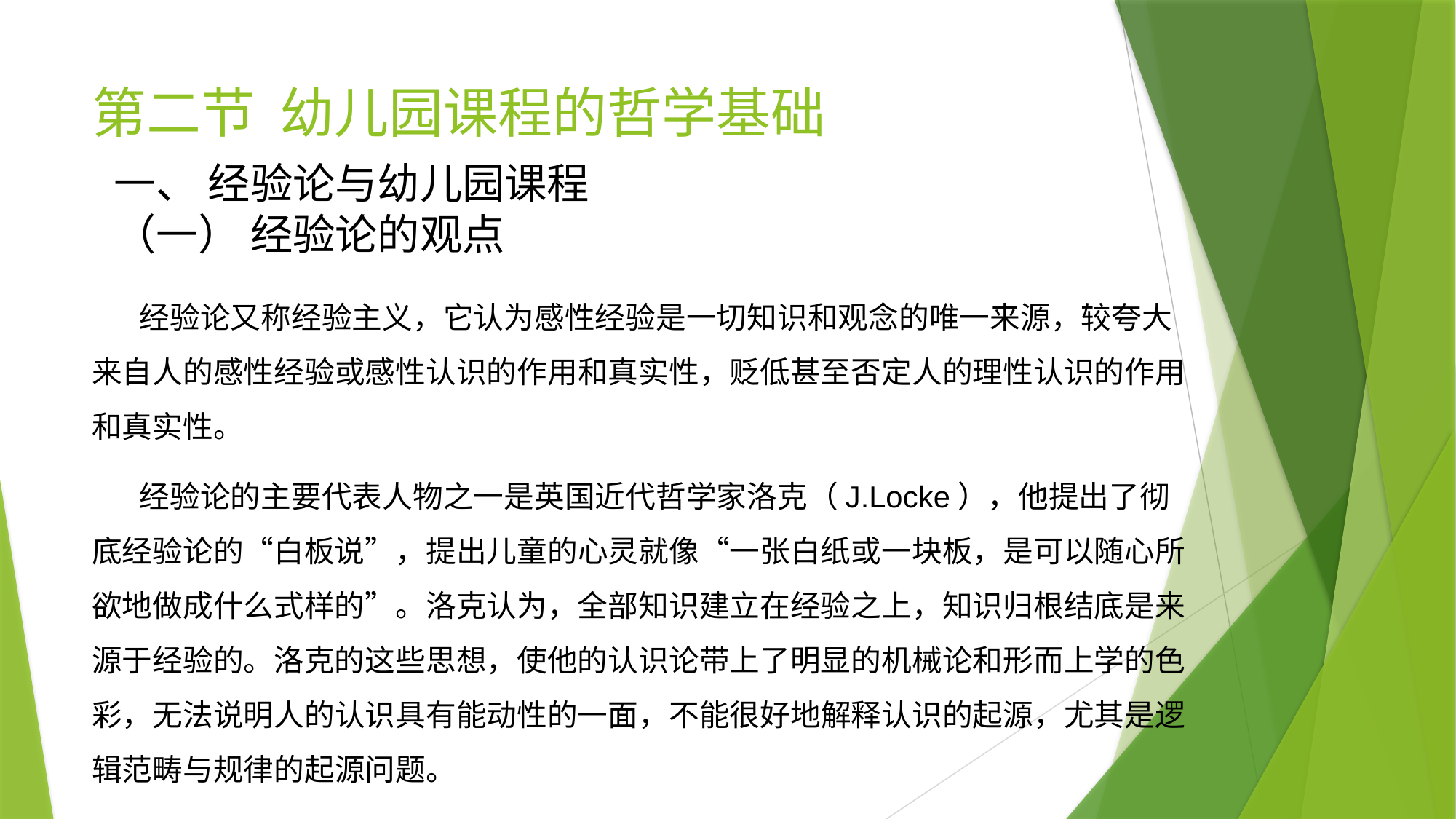

# 第二节  幼儿园课程的哲学基础
一、 经验论与幼儿园课程
（一） 经验论的观点
      经验论又称经验主义，它认为感性经验是一切知识和观念的唯一来源，较夸大来自人的感性经验或感性认识的作用和真实性，贬低甚至否定人的理性认识的作用和真实性。
      经验论的主要代表人物之一是英国近代哲学家洛克（J.Locke），他提出了彻底经验论的“白板说”，提出儿童的心灵就像“一张白纸或一块板，是可以随心所欲地做成什么式样的”。洛克认为，全部知识建立在经验之上，知识归根结底是来源于经验的。洛克的这些思想，使他的认识论带上了明显的机械论和形而上学的色彩，无法说明人的认识具有能动性的一面，不能很好地解释认识的起源，尤其是逻辑范畴与规律的起源问题。